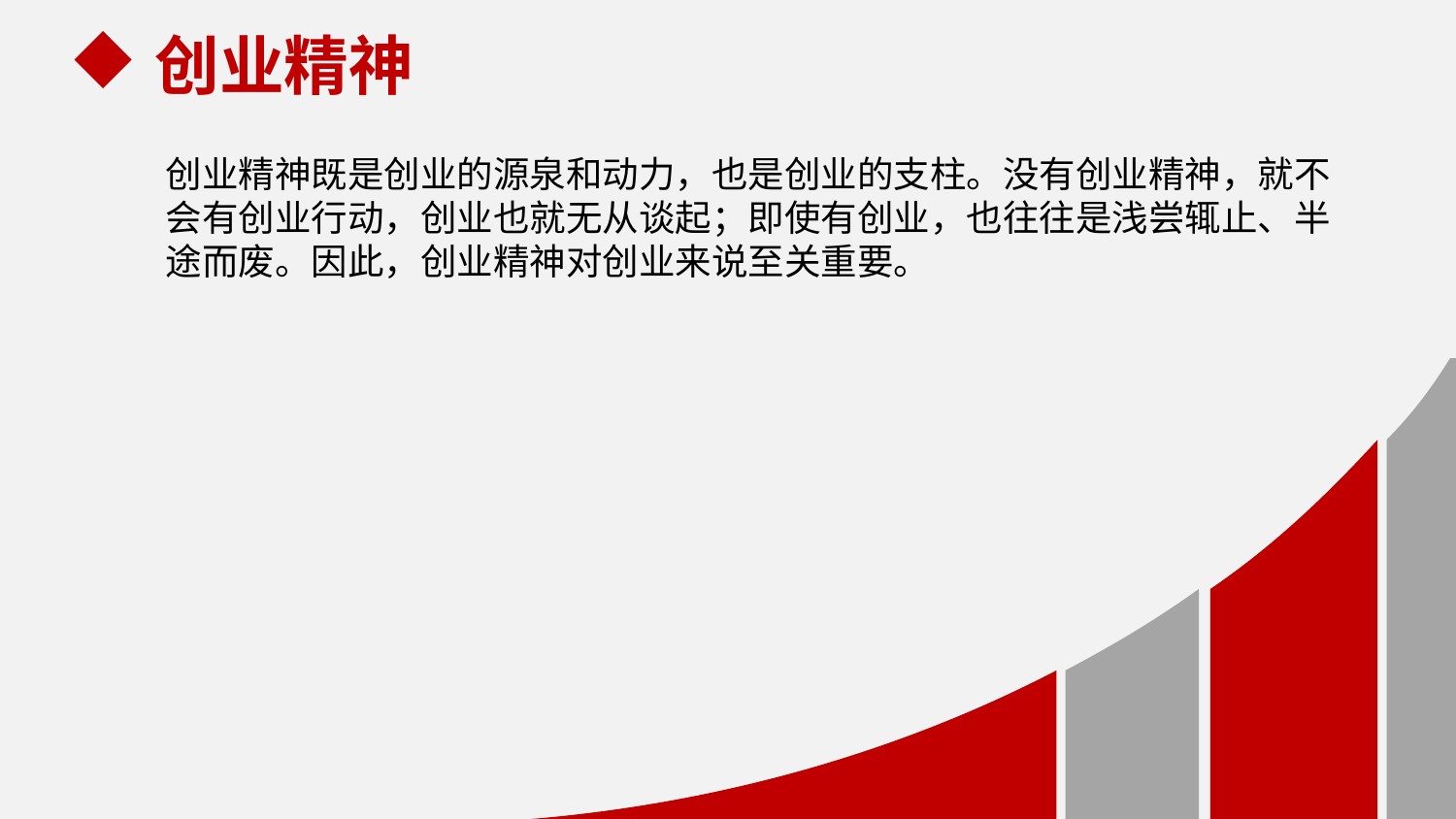

创业精神
创业精神既是创业的源泉和动力，也是创业的支柱。没有创业精神，就不会有创业行动，创业也就无从谈起；即使有创业，也往往是浅尝辄止、半途而废。因此，创业精神对创业来说至关重要。